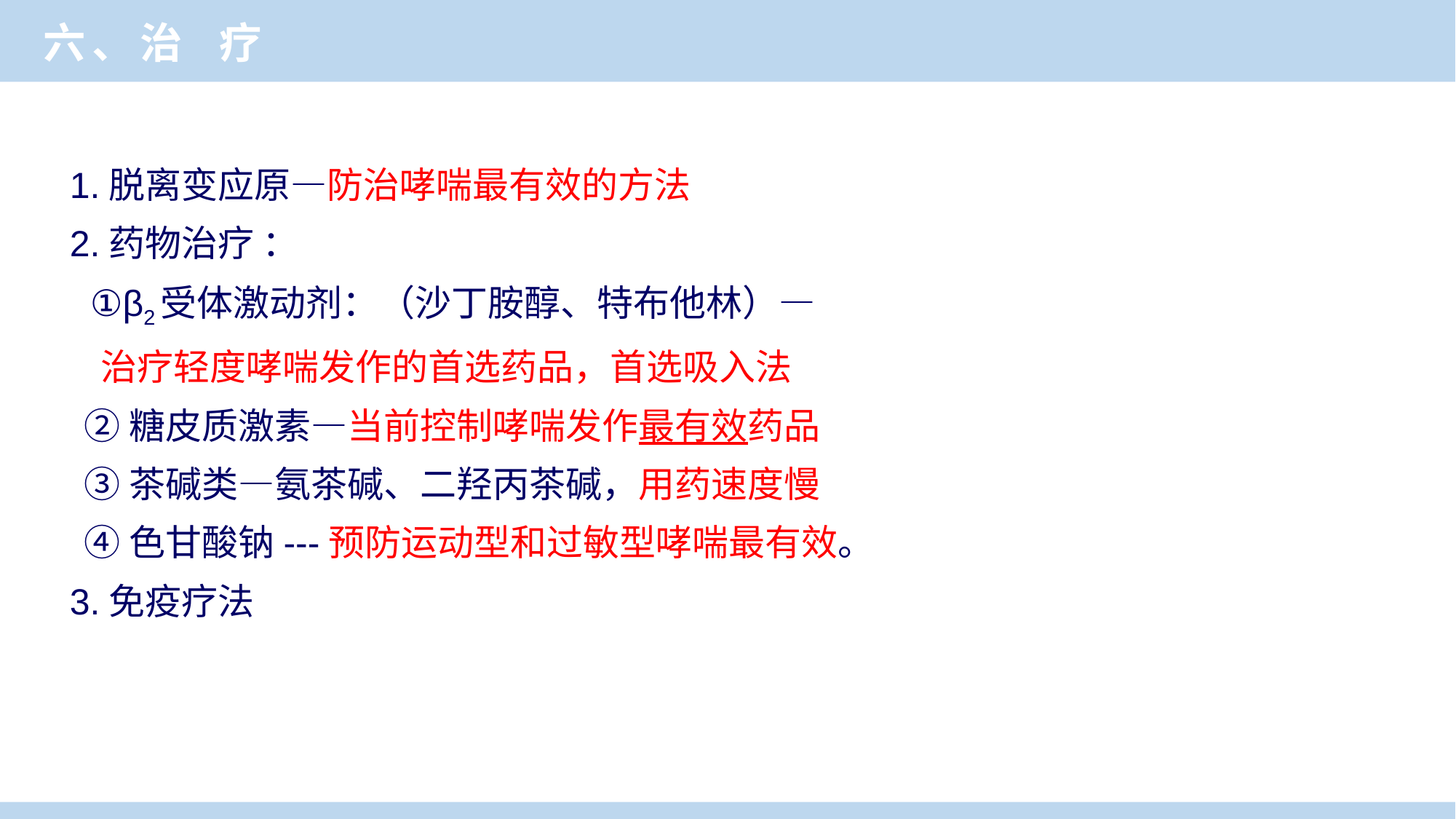

六、治  疗
 1.脱离变应原—防治哮喘最有效的方法
 2.药物治疗 ：
   ①β2受体激动剂：（沙丁胺醇、特布他林）—
    治疗轻度哮喘发作的首选药品，首选吸入法
   ②糖皮质激素—当前控制哮喘发作最有效药品
   ③茶碱类—氨茶碱、二羟丙茶碱，用药速度慢
   ④色甘酸钠---预防运动型和过敏型哮喘最有效。
 3.免疫疗法